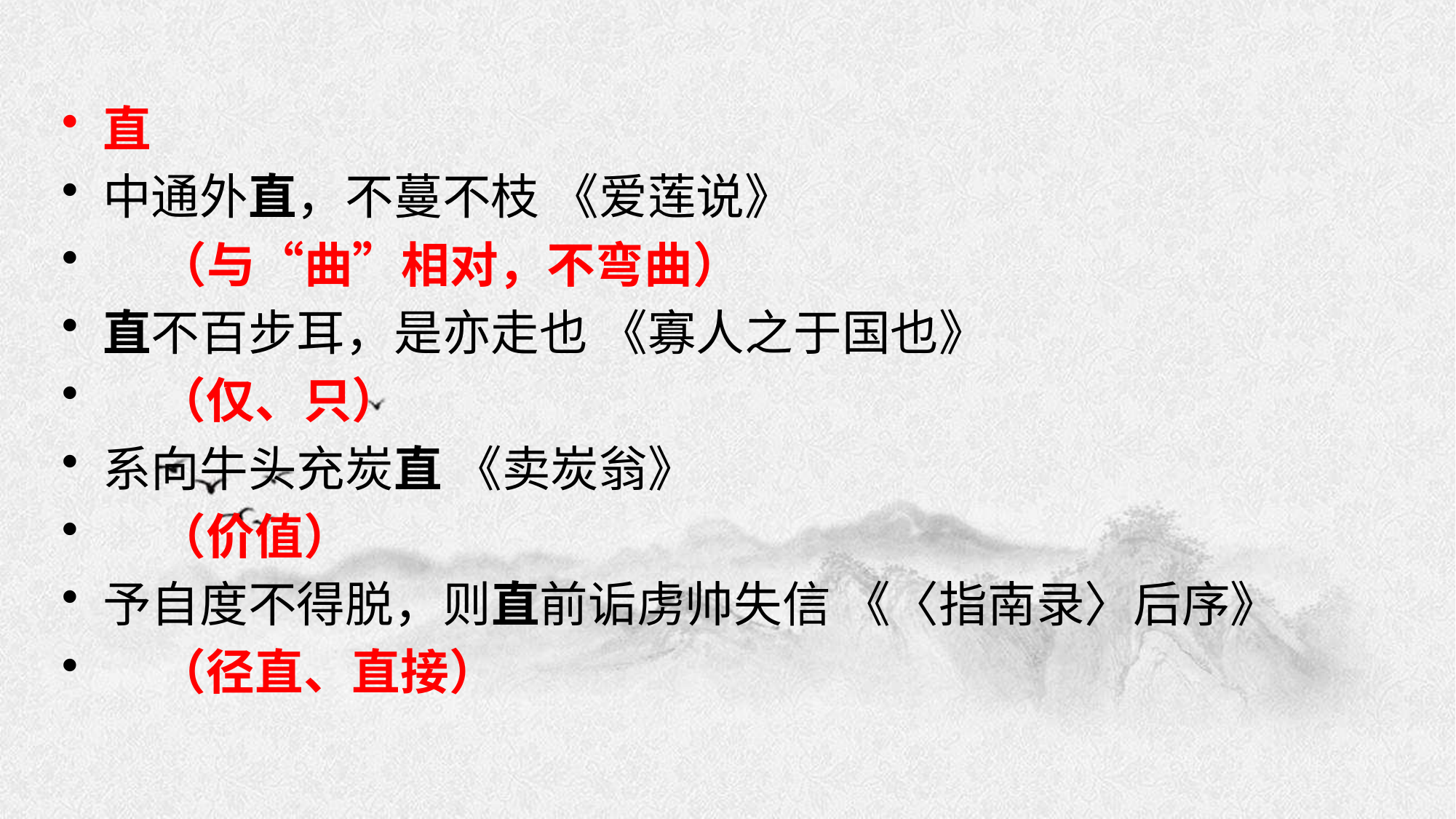

直
中通外直，不蔓不枝 《爱莲说》
    （与“曲”相对，不弯曲）
直不百步耳，是亦走也 《寡人之于国也》
    （仅、只）
系向牛头充炭直 《卖炭翁》
    （价值）
予自度不得脱，则直前诟虏帅失信 《〈指南录〉后序》
    （径直、直接）